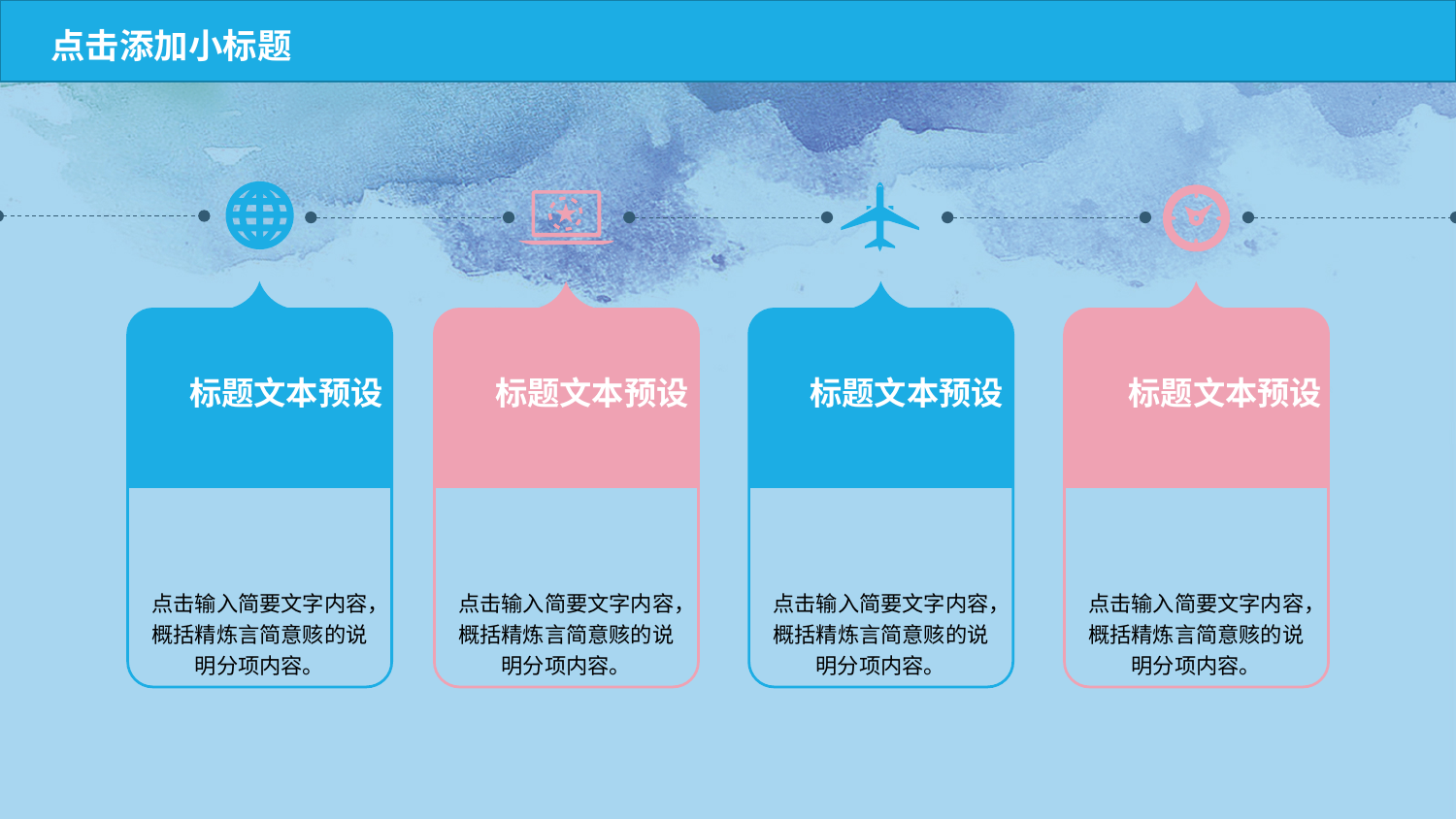

点击添加小标题

点击输入简要文字内容，概括精炼言简意赅的说明分项内容。
标题文本预设
点击输入简要文字内容，概括精炼言简意赅的说明分项内容。
标题文本预设
点击输入简要文字内容，概括精炼言简意赅的说明分项内容。
标题文本预设
点击输入简要文字内容，概括精炼言简意赅的说明分项内容。
标题文本预设